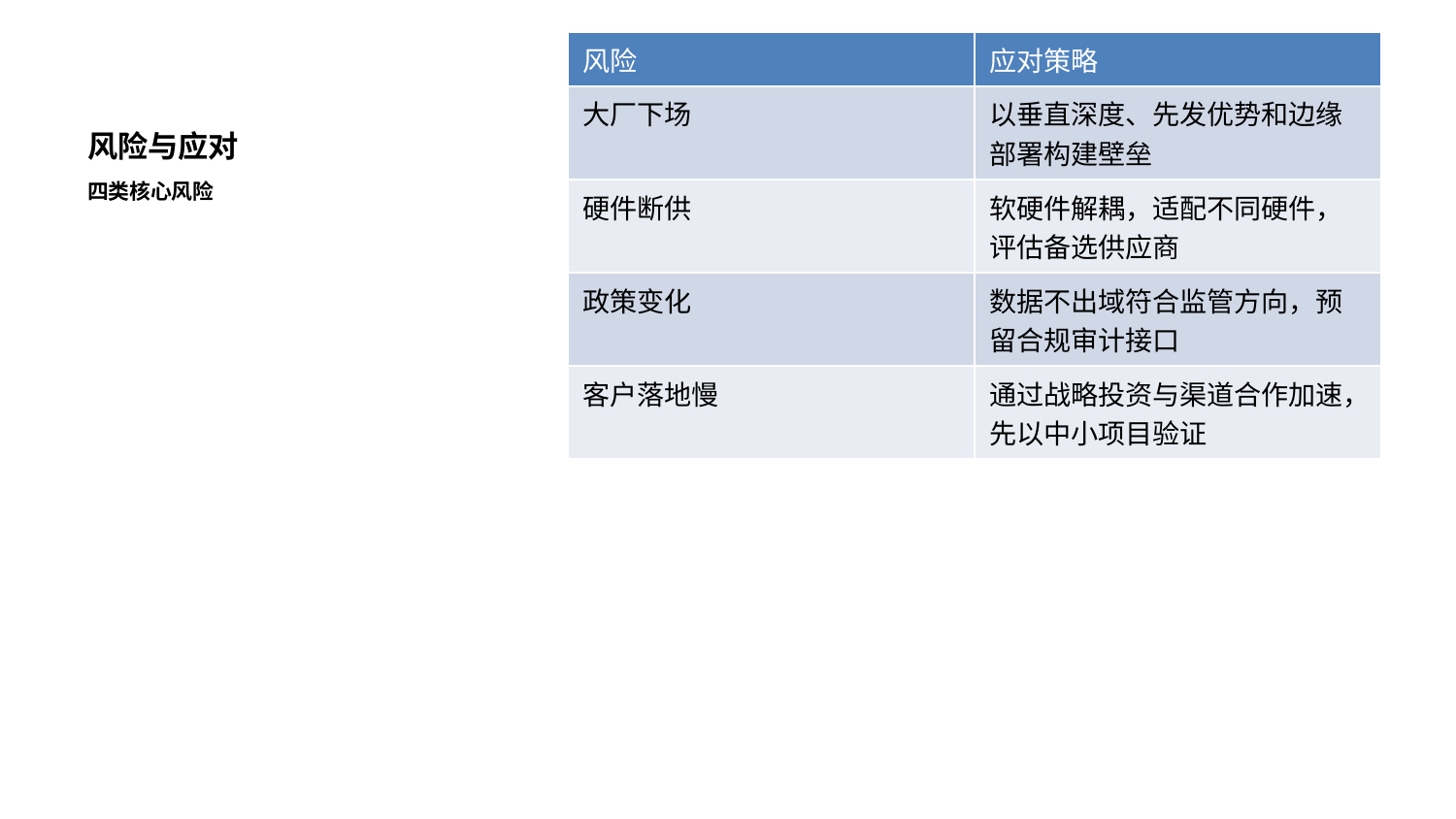

| 风险 | 应对策略 |
| --- | --- |
| 大厂下场 | 以垂直深度、先发优势和边缘部署构建壁垒 |
| 硬件断供 | 软硬件解耦，适配不同硬件，评估备选供应商 |
| 政策变化 | 数据不出域符合监管方向，预留合规审计接口 |
| 客户落地慢 | 通过战略投资与渠道合作加速，先以中小项目验证 |
# 风险与应对
四类核心风险